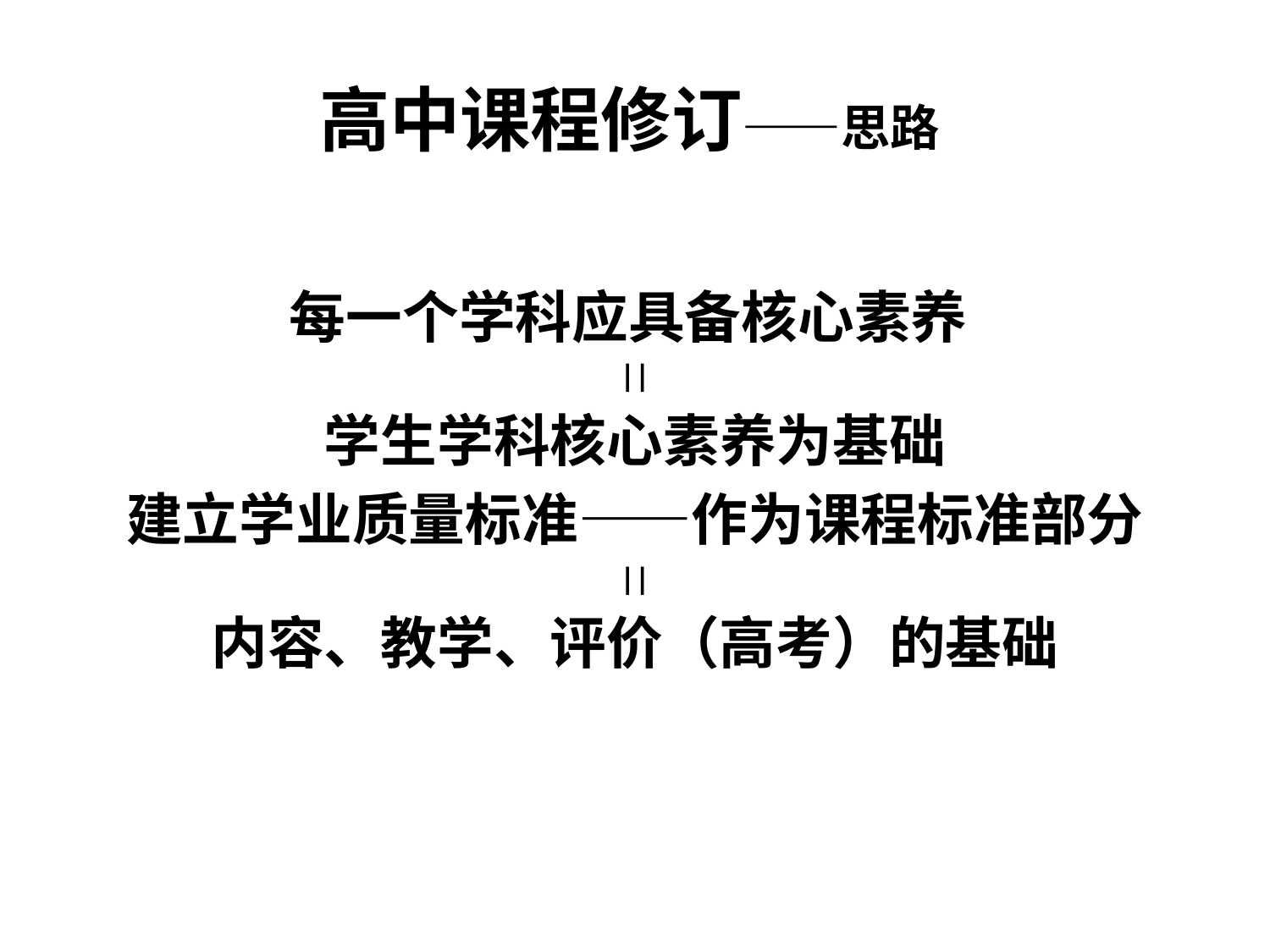

# 高中课程修订——思路

每一个学科应具备核心素养
||
学生学科核心素养为基础
建立学业质量标准——作为课程标准部分
   ||
内容、教学、评价（高考）的基础